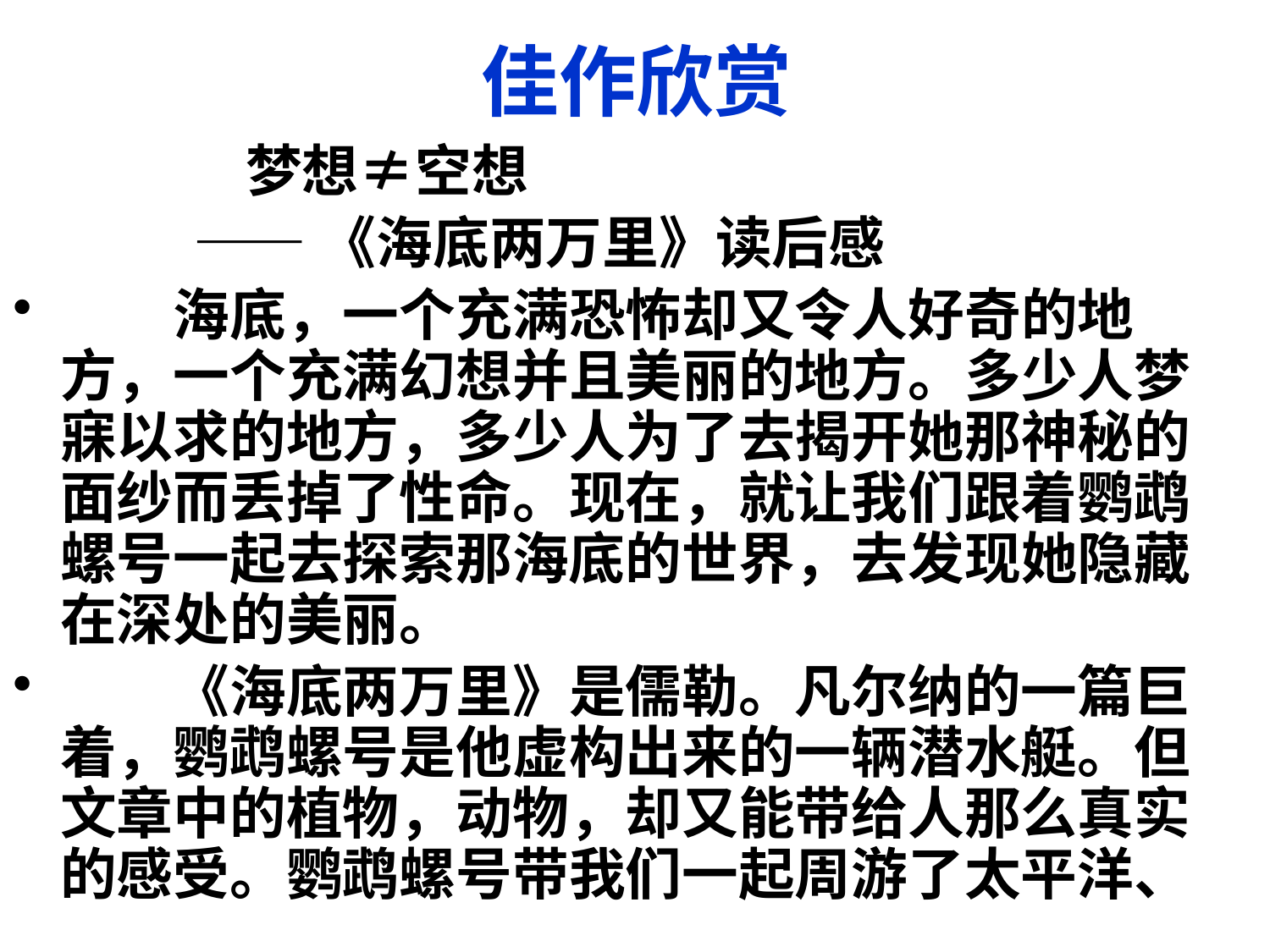

# 佳作欣赏
                 梦想≠空想
              ——《海底两万里》读后感
　　海底，一个充满恐怖却又令人好奇的地方，一个充满幻想并且美丽的地方。多少人梦寐以求的地方，多少人为了去揭开她那神秘的面纱而丢掉了性命。现在，就让我们跟着鹦鹉螺号一起去探索那海底的世界，去发现她隐藏在深处的美丽。
　　《海底两万里》是儒勒。凡尔纳的一篇巨着，鹦鹉螺号是他虚构出来的一辆潜水艇。但文章中的植物，动物，却又能带给人那么真实的感受。鹦鹉螺号带我们一起周游了太平洋、